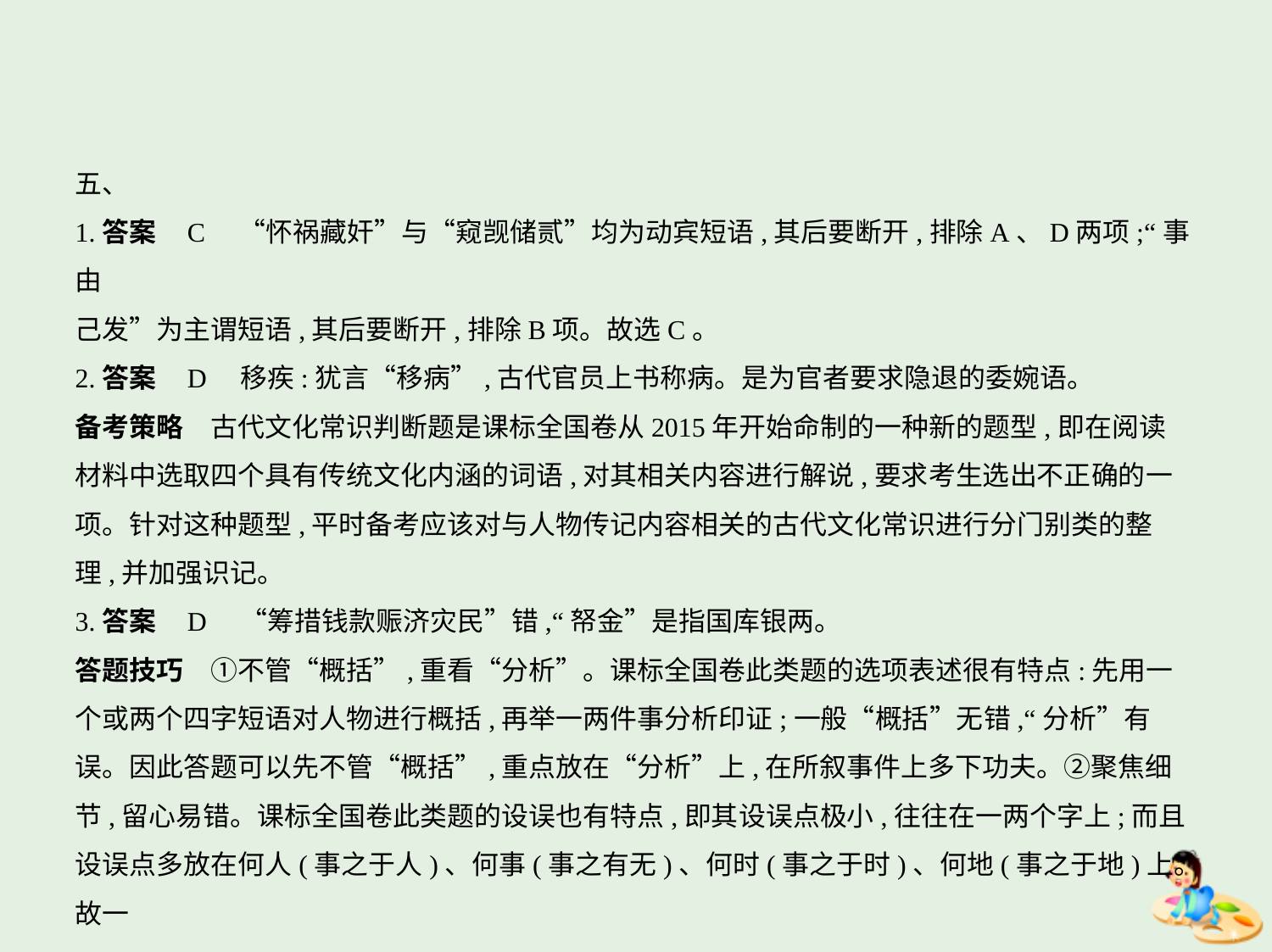

五、
1.答案    C　“怀祸藏奸”与“窥觊储贰”均为动宾短语,其后要断开,排除A、D两项;“事由
己发”为主谓短语,其后要断开,排除B项。故选C。
2.答案    D　移疾:犹言“移病”,古代官员上书称病。是为官者要求隐退的委婉语。
备考策略　古代文化常识判断题是课标全国卷从2015年开始命制的一种新的题型,即在阅读
材料中选取四个具有传统文化内涵的词语,对其相关内容进行解说,要求考生选出不正确的一
项。针对这种题型,平时备考应该对与人物传记内容相关的古代文化常识进行分门别类的整
理,并加强识记。
3.答案    D　“筹措钱款赈济灾民”错,“帑金”是指国库银两。
答题技巧　①不管“概括”,重看“分析”。课标全国卷此类题的选项表述很有特点:先用一
个或两个四字短语对人物进行概括,再举一两件事分析印证;一般“概括”无错,“分析”有
误。因此答题可以先不管“概括”,重点放在“分析”上,在所叙事件上多下功夫。②聚焦细
节,留心易错。课标全国卷此类题的设误也有特点,即其设误点极小,往往在一两个字上;而且
设误点多放在何人(事之于人)、何事(事之有无)、何时(事之于时)、何地(事之于地)上。故一